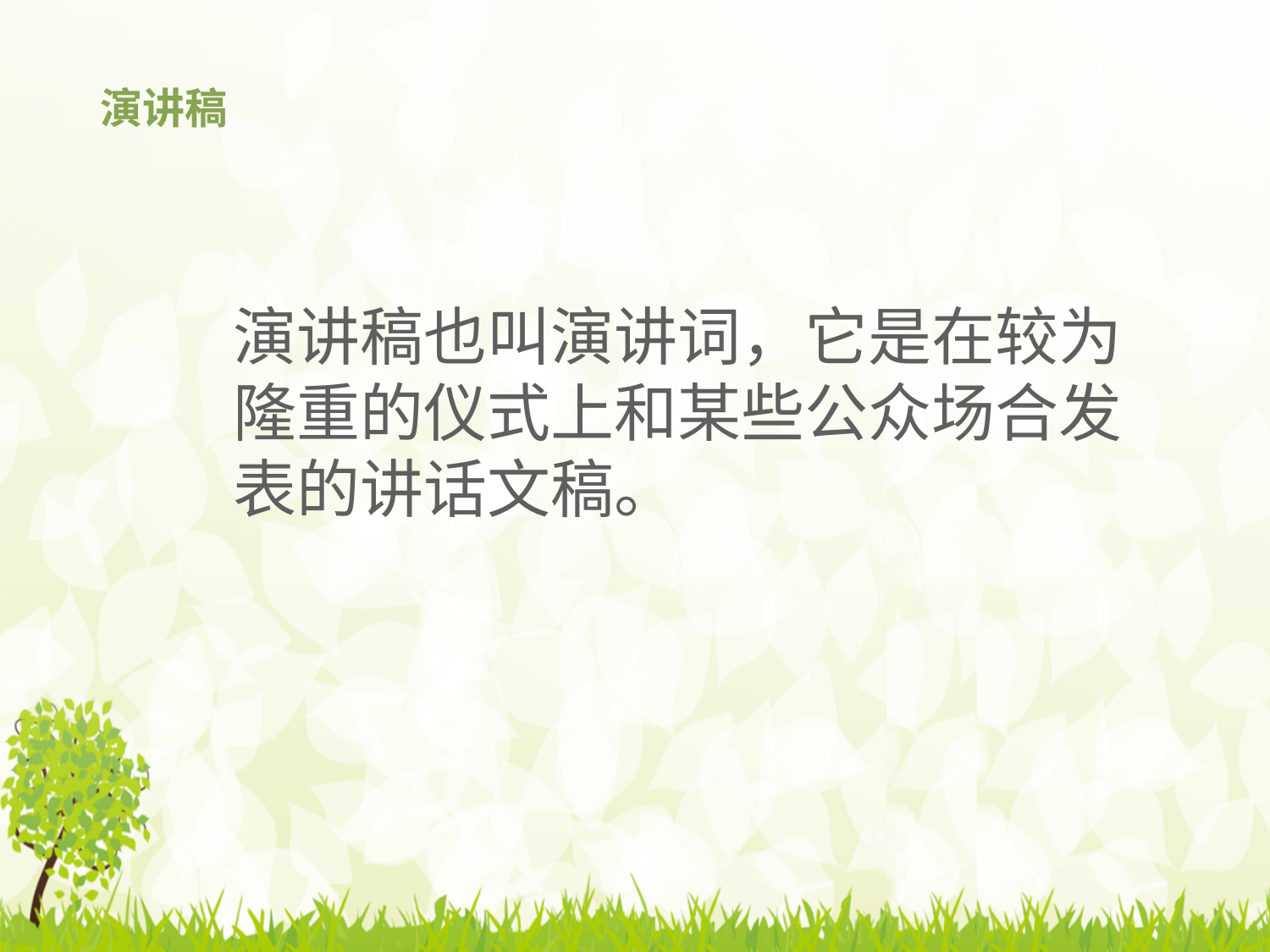

# 演讲稿
演讲稿也叫演讲词，它是在较为隆重的仪式上和某些公众场合发表的讲话文稿。